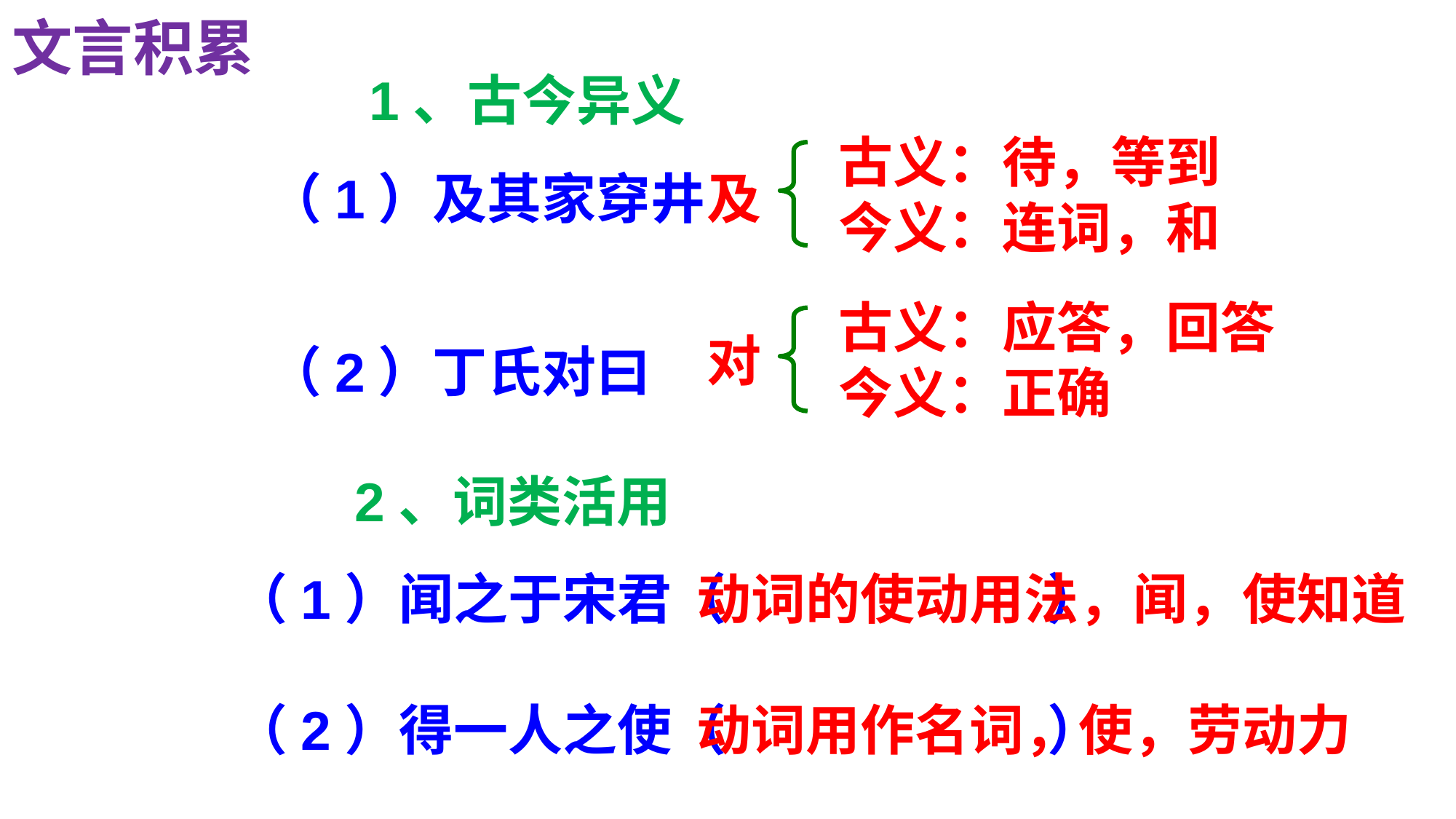

文言积累
1、古今异义
古义：待，等到
今义：连词，和
（1）及其家穿井

（2）丁氏对曰

及
古义：应答，回答
今义：正确

对
2、词类活用
（1）闻之于宋君（                          ）

（2）得一人之使（                          ）
动词的使动用法，闻，使知道

动词用作名词，使，劳动力